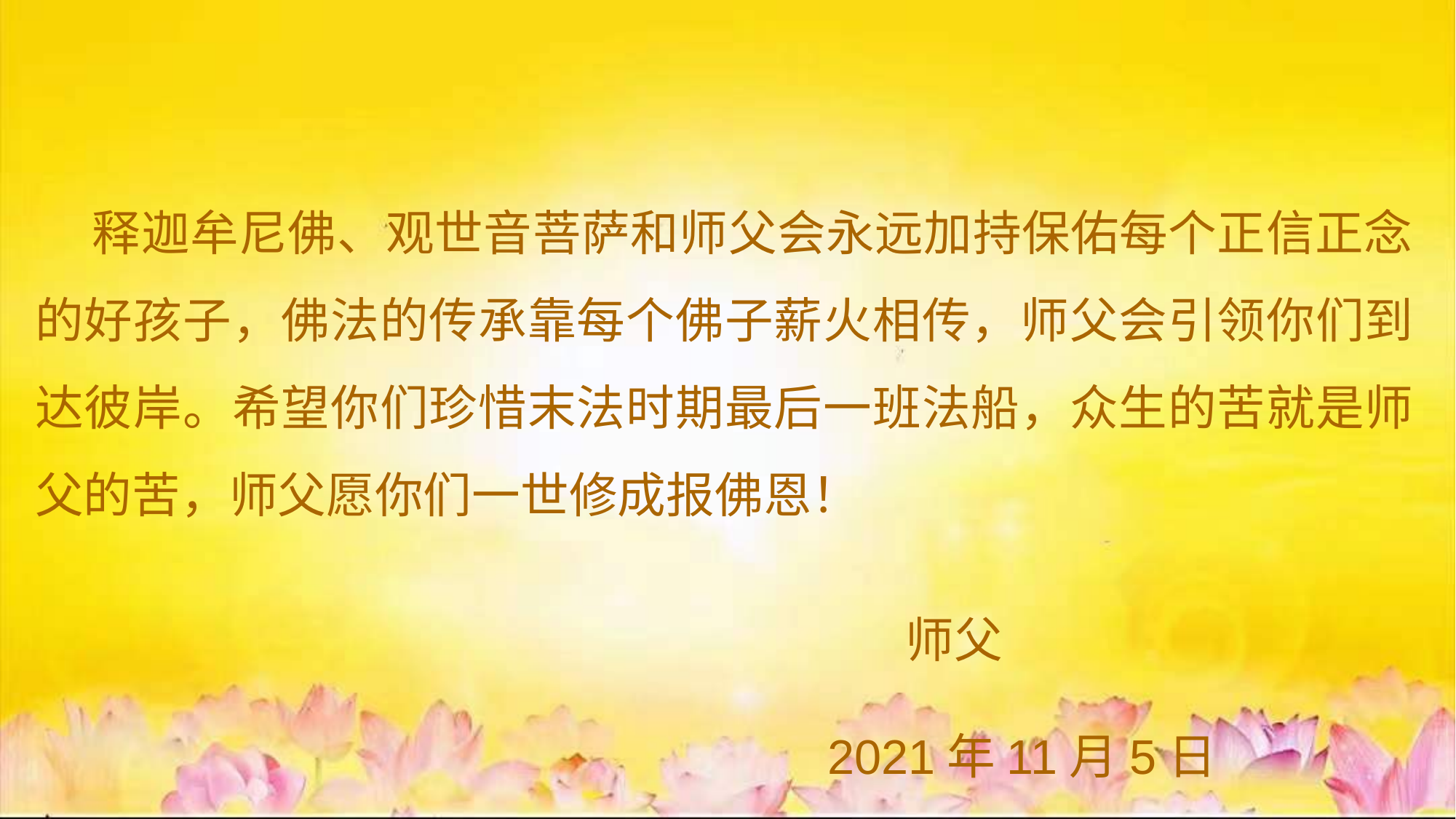

释迦牟尼佛、观世音菩萨和师父会永远加持保佑每个正信正念的好孩子，佛法的传承靠每个佛子薪火相传，师父会引领你们到达彼岸。希望你们珍惜末法时期最后一班法船，众生的苦就是师父的苦，师父愿你们一世修成报佛恩！

                                           师父

                                             2021年11月5日